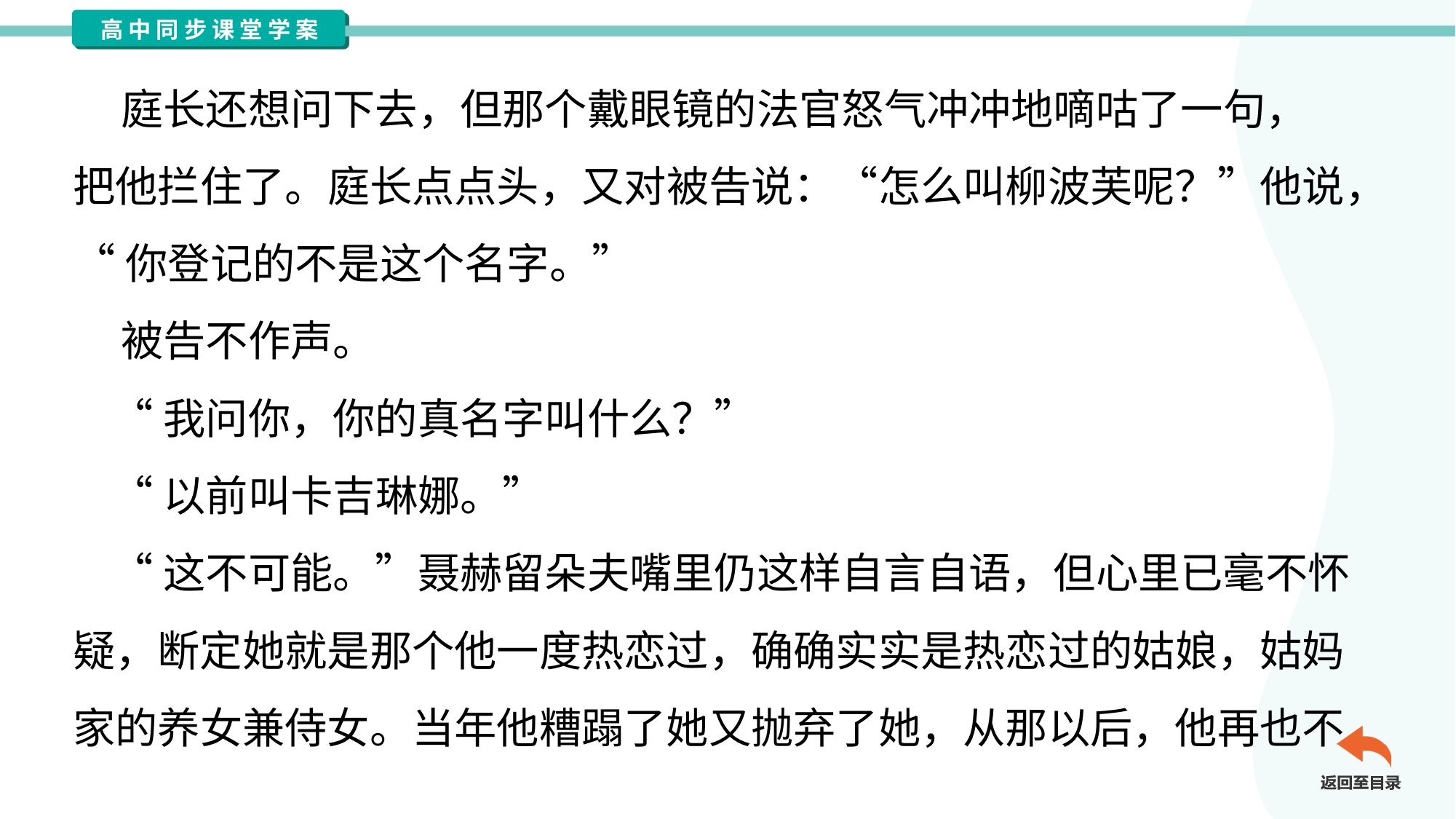

庭长还想问下去，但那个戴眼镜的法官怒气冲冲地嘀咕了一句，
把他拦住了。庭长点点头，又对被告说：“怎么叫柳波芙呢？”他说，
“你登记的不是这个名字。”
    被告不作声。
    “我问你，你的真名字叫什么？”
    “以前叫卡吉琳娜。”
    “这不可能。”聂赫留朵夫嘴里仍这样自言自语，但心里已毫不怀
疑，断定她就是那个他一度热恋过，确确实实是热恋过的姑娘，姑妈
家的养女兼侍女。当年他糟蹋了她又抛弃了她，从那以后，他再也不